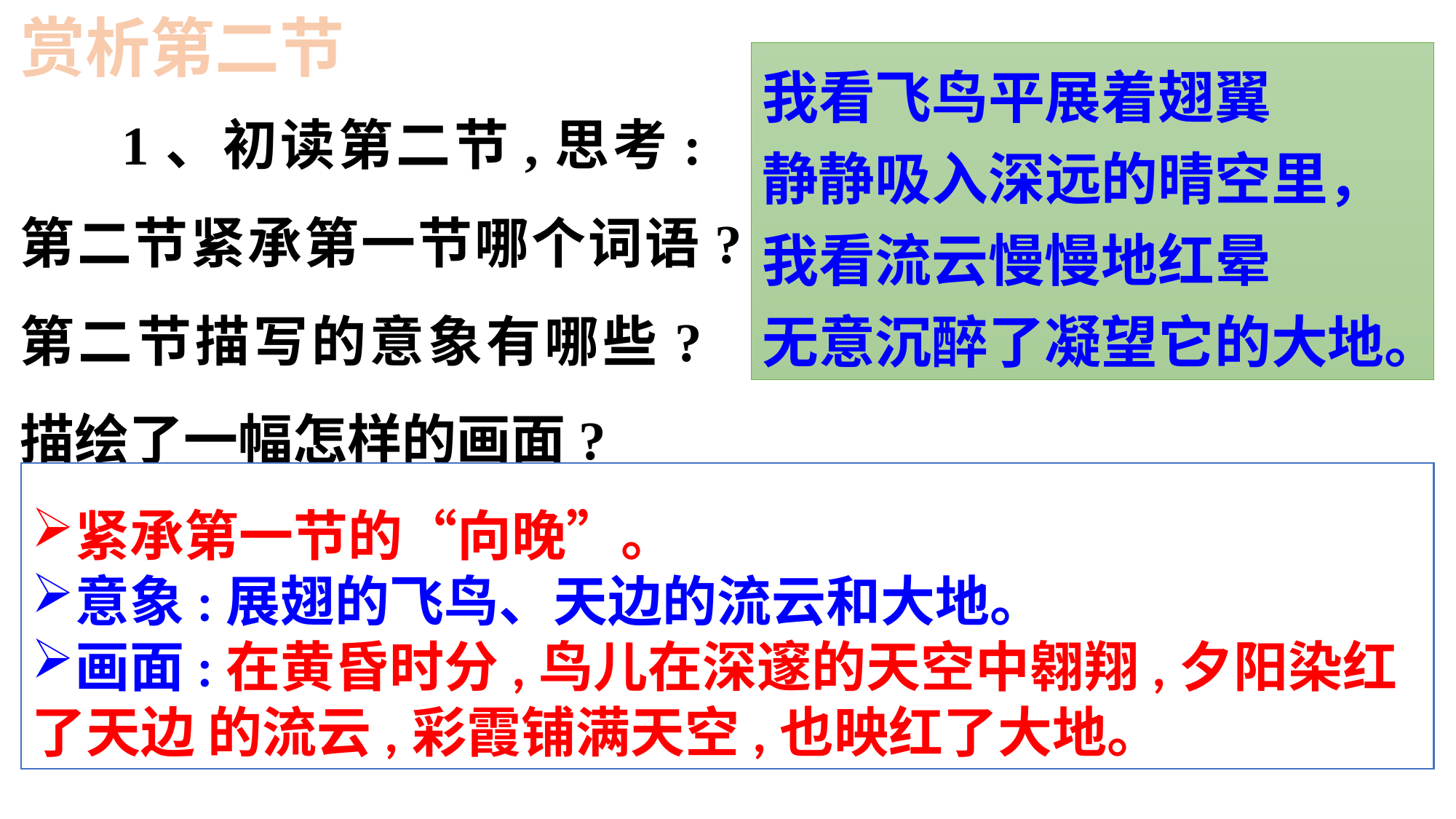

赏析第二节
我看飞鸟平展着翅翼
静静吸入深远的晴空里，
我看流云慢慢地红晕
无意沉醉了凝望它的大地。
      1、初读第二节,思考:第二节紧承第一节哪个词语?第二节描写的意象有哪些?描绘了一幅怎样的画面?
紧承第一节的“向晚”。
意象:展翅的飞鸟、天边的流云和大地。
画面:在黄昏时分,鸟儿在深邃的天空中翱翔,夕阳染红了天边 的流云,彩霞铺满天空,也映红了大地。